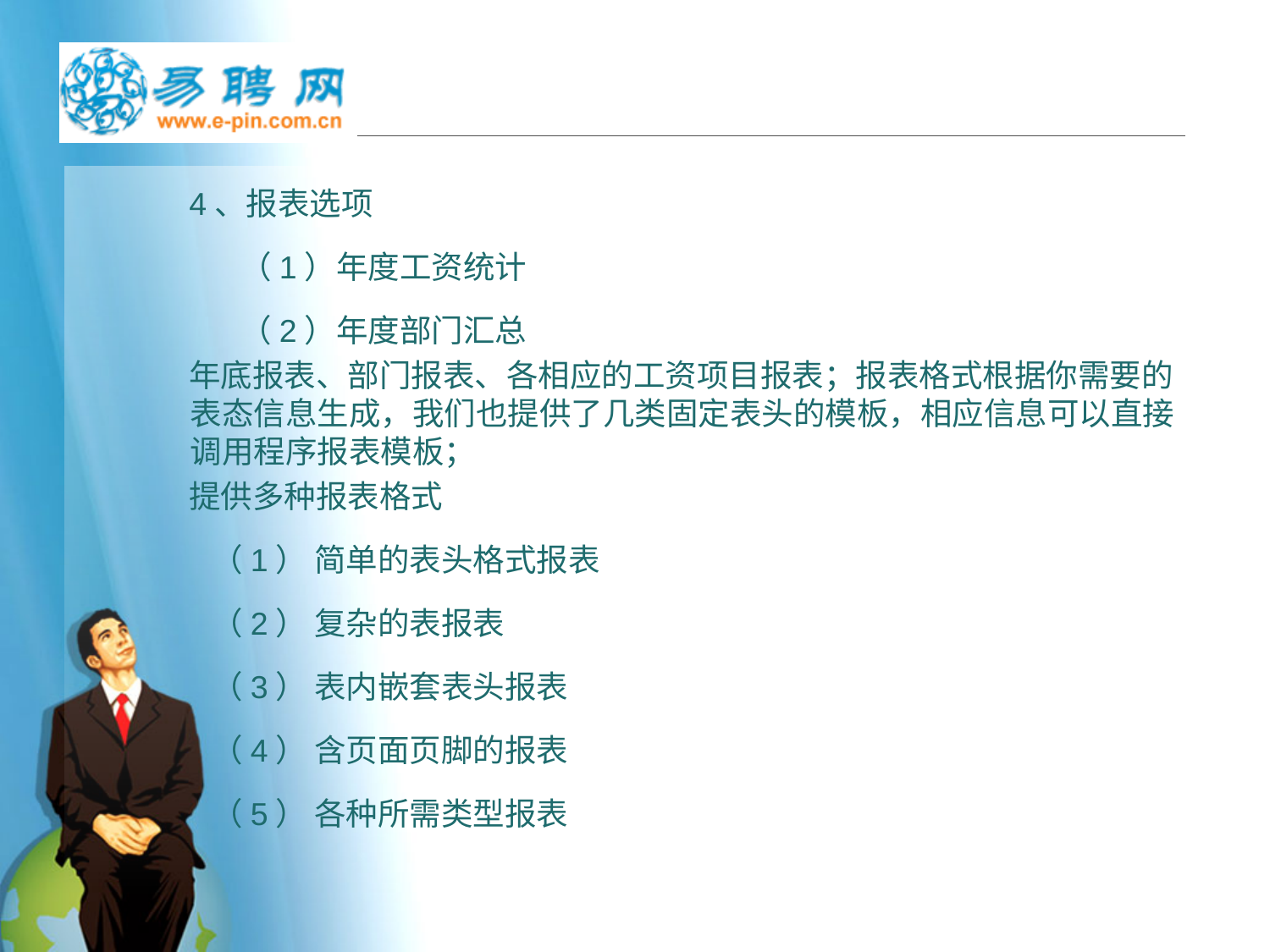

#
4、报表选项
      （1）年度工资统计
      （2）年度部门汇总
年底报表、部门报表、各相应的工资项目报表；报表格式根据你需要的表态信息生成，我们也提供了几类固定表头的模板，相应信息可以直接调用程序报表模板；
提供多种报表格式
  （1） 简单的表头格式报表
  （2） 复杂的表报表
  （3） 表内嵌套表头报表
  （4） 含页面页脚的报表
  （5） 各种所需类型报表